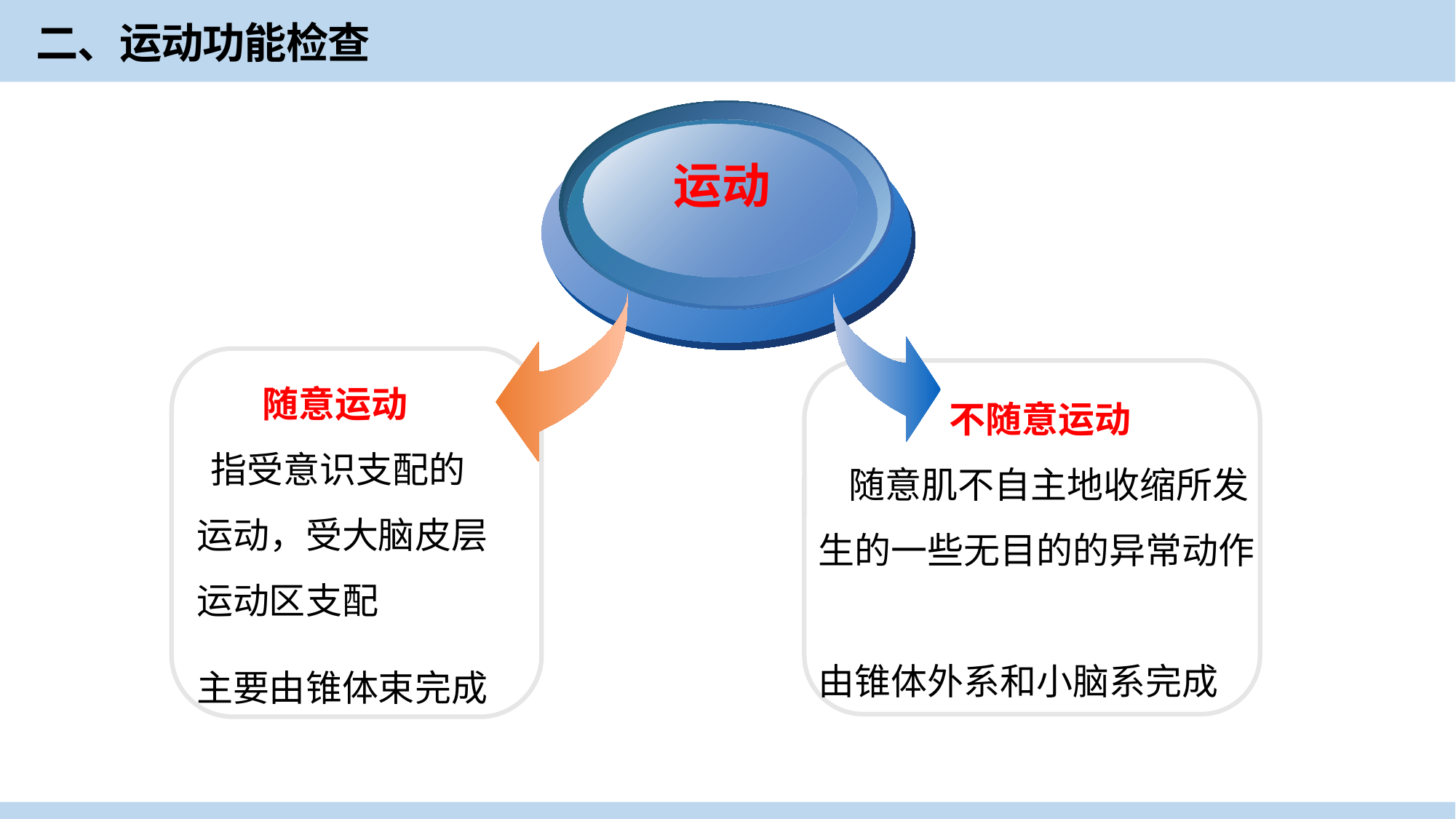

二、运动功能检查

运动

       随意运动
 指受意识支配的运动，受大脑皮层运动区支配

主要由锥体束完成

不随意运动
   随意肌不自主地收缩所发生的一些无目的的异常动作

由锥体外系和小脑系完成